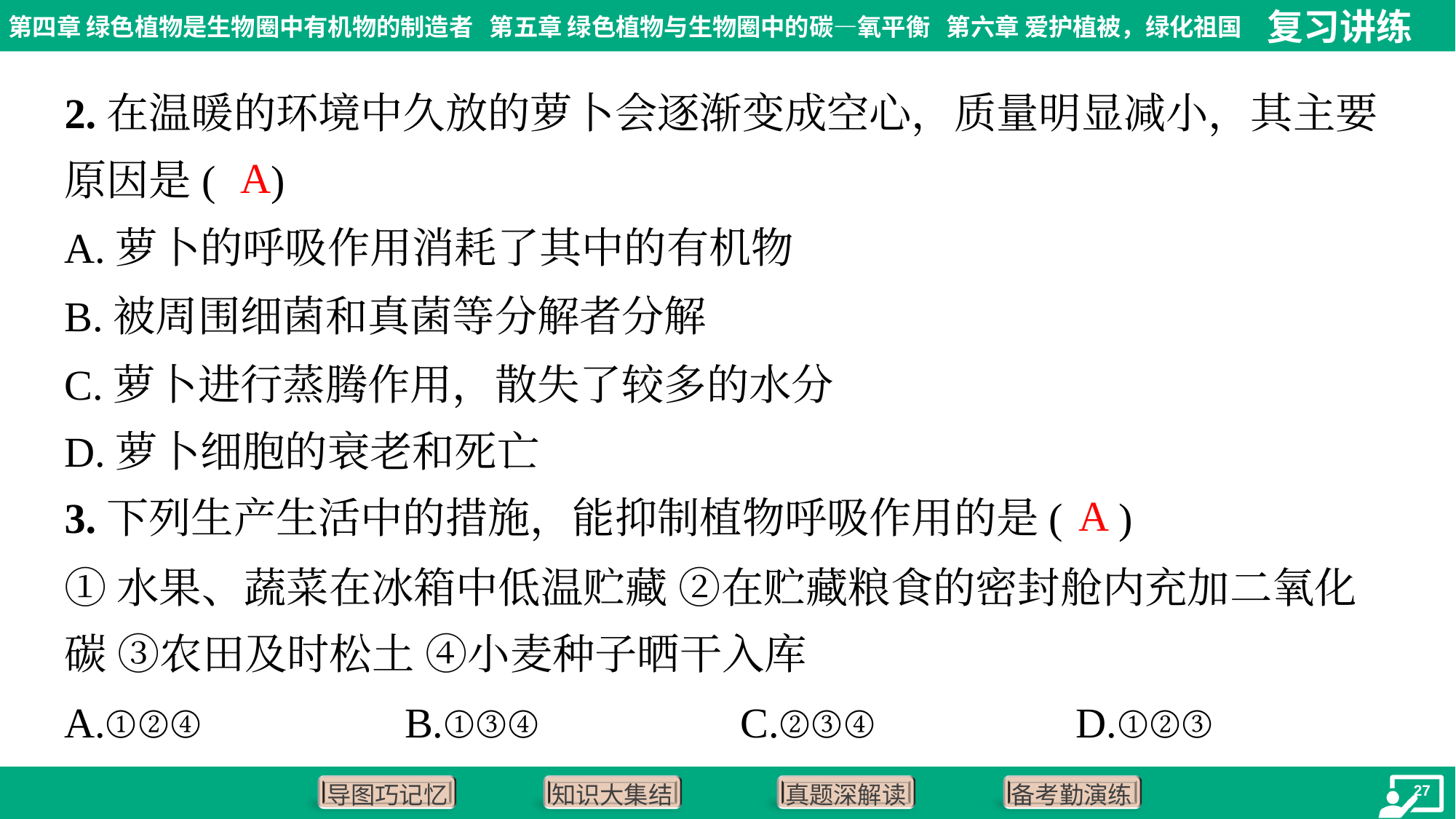

2.在温暖的环境中久放的萝卜会逐渐变成空心，质量明显减小，其主要
原因是(     )
A
A.萝卜的呼吸作用消耗了其中的有机物
B.被周围细菌和真菌等分解者分解
C.萝卜进行蒸腾作用，散失了较多的水分
D.萝卜细胞的衰老和死亡
A
3.下列生产生活中的措施，能抑制植物呼吸作用的是(     )
①水果、蔬菜在冰箱中低温贮藏 ②在贮藏粮食的密封舱内充加二氧化
碳 ③农田及时松土 ④小麦种子晒干入库
A.①②④	B.①③④	C.②③④	D.①②③